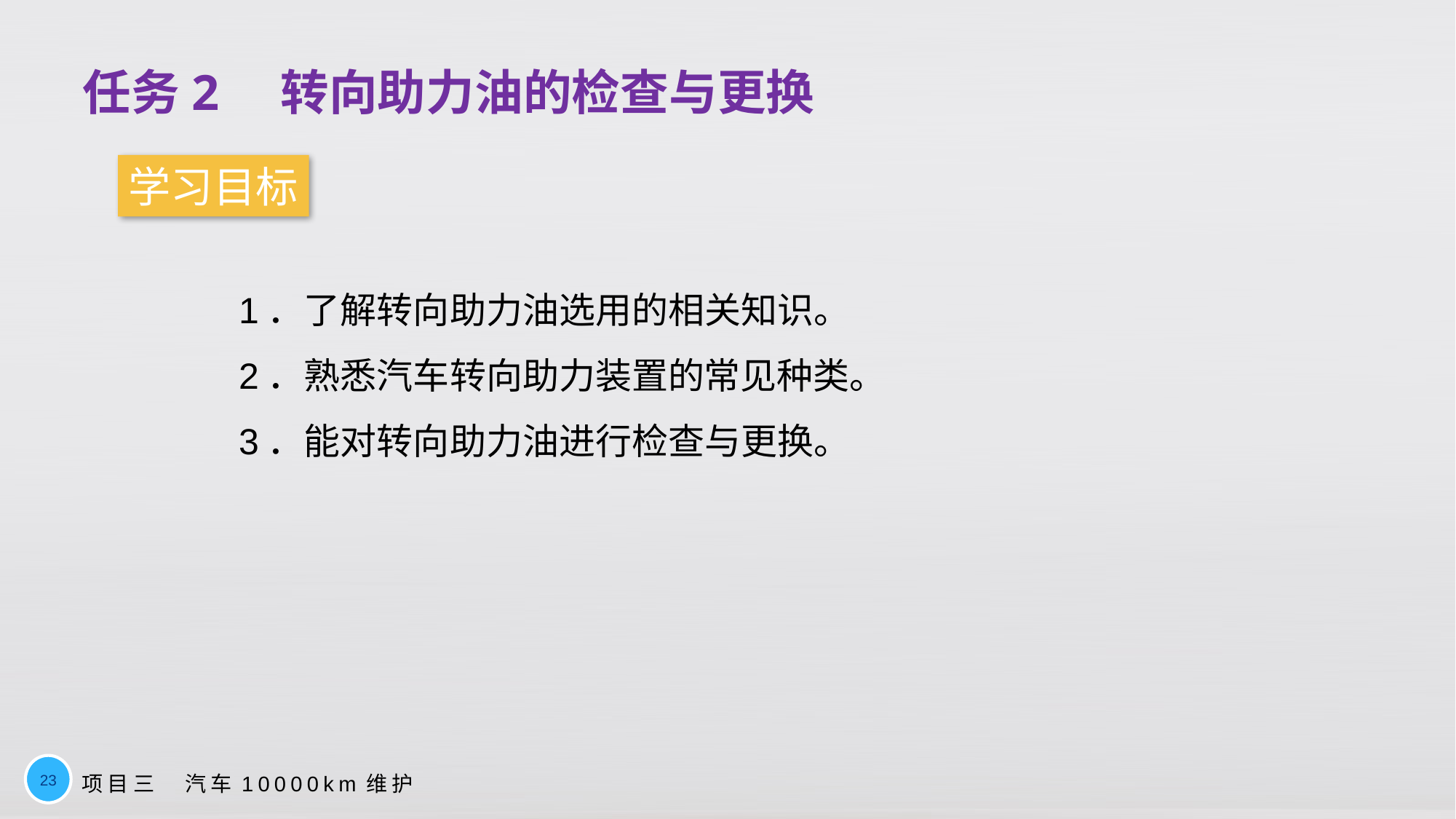

任务2　转向助力油的检查与更换
学习目标
1．了解转向助力油选用的相关知识。
2．熟悉汽车转向助力装置的常见种类。
3．能对转向助力油进行检查与更换。
23